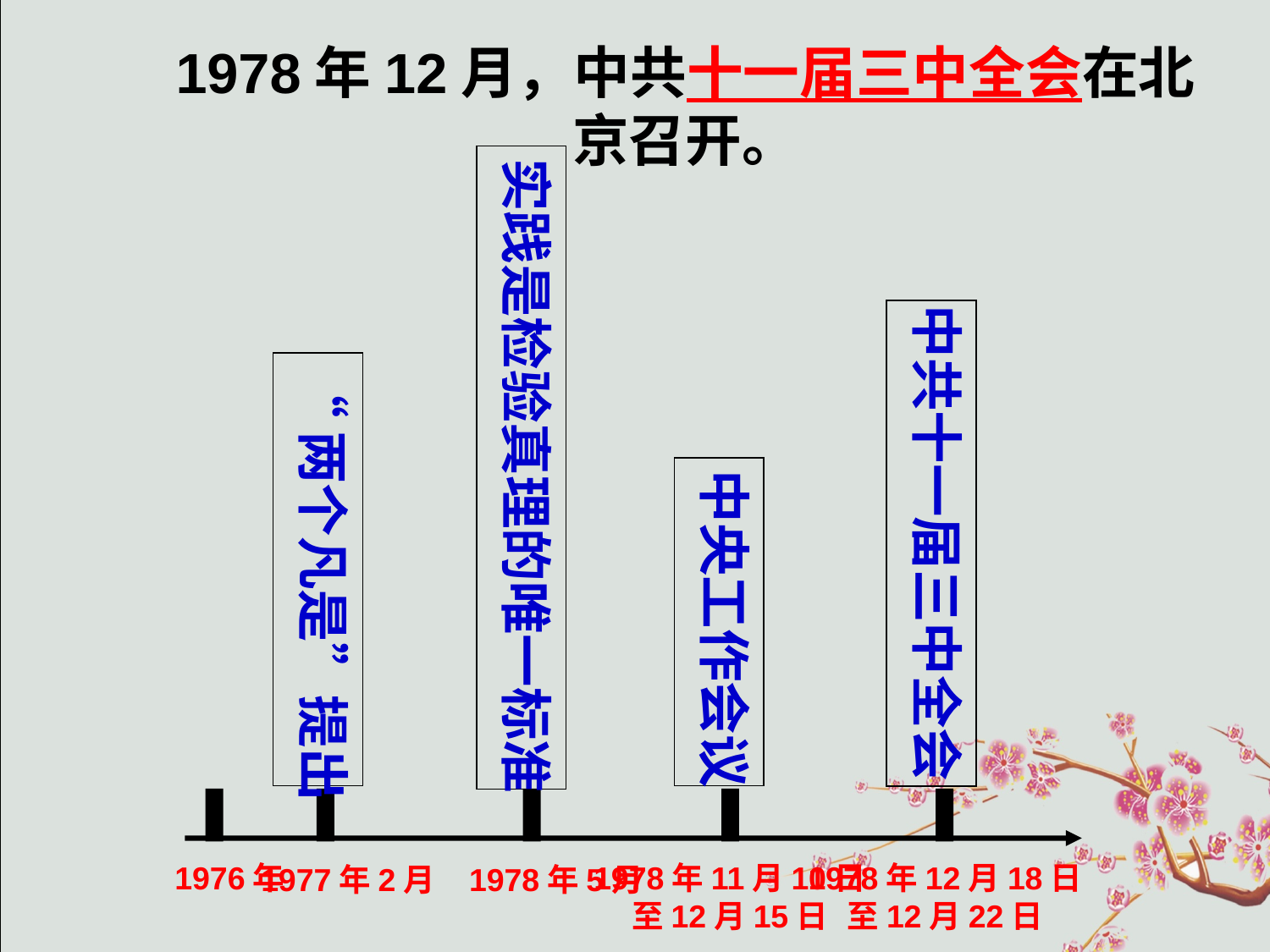

1978年12月，中共十一届三中全会在北京召开。
实践是检验真理的唯一标准
中共十一届三中全会
“两个凡是”提出
中央工作会议

1976年
1978年11月10日
至12月15日
1978年12月18日
至12月22日
1977年2月
1978年5月